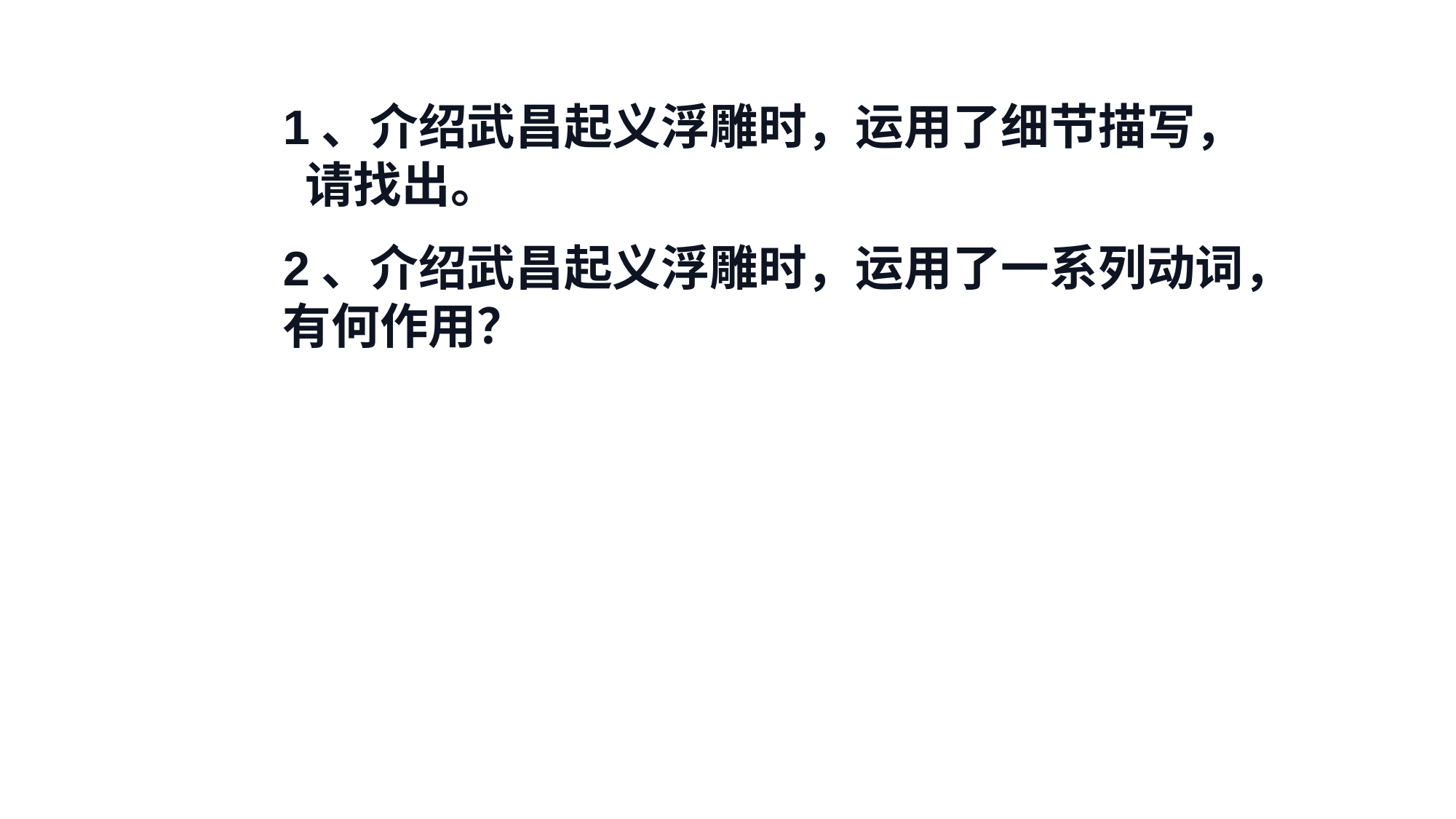

1、介绍武昌起义浮雕时，运用了细节描写，    请找出。
2、介绍武昌起义浮雕时，运用了一系列动词，有何作用？